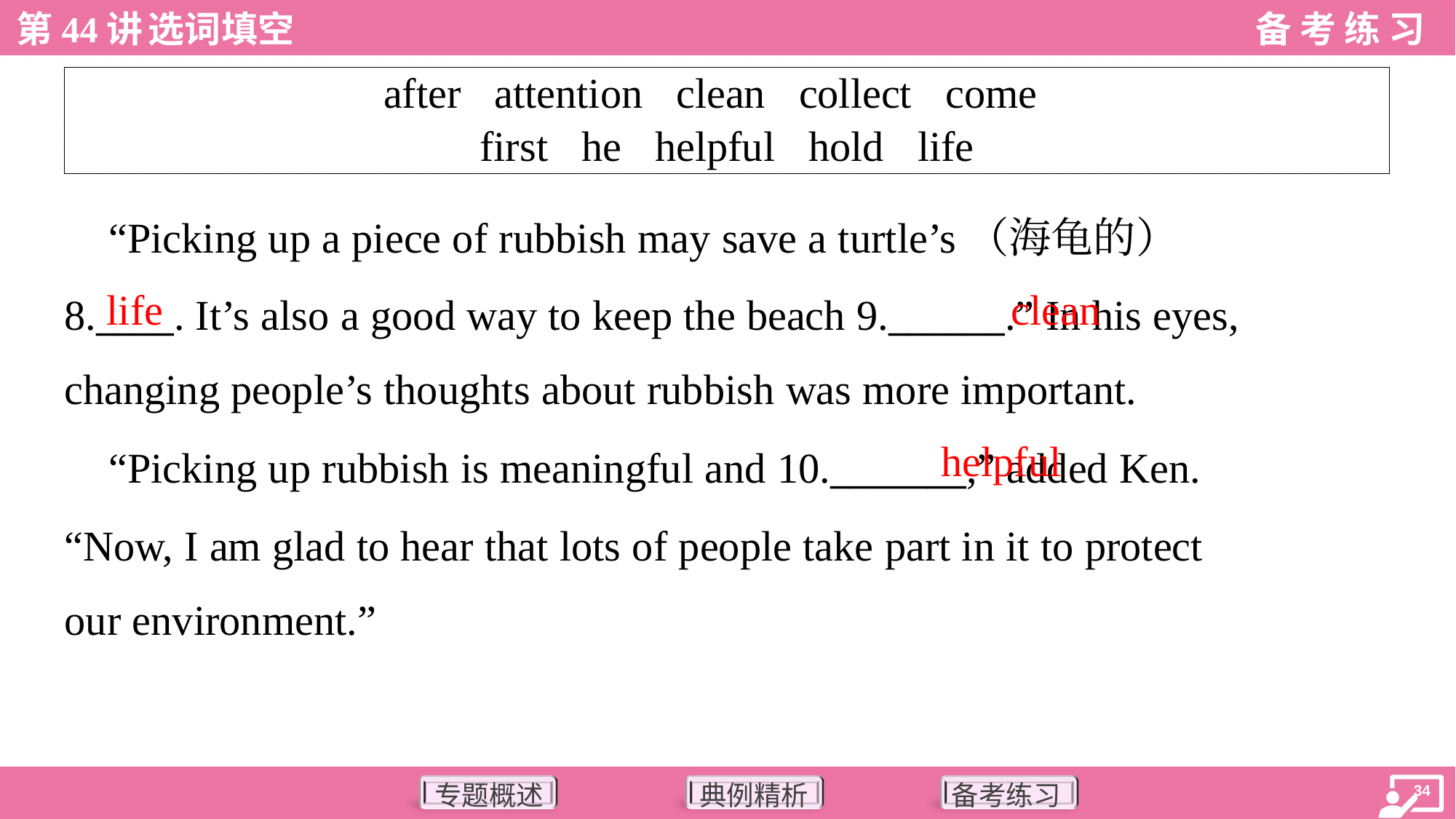

| after attention clean collect come first he helpful hold life |
| --- |
    “Picking up a piece of rubbish may save a turtle’s（海龟的）
8.____. It’s also a good way to keep the beach 9.______.” In his eyes,
changing people’s thoughts about rubbish was more important.
life
clean
helpful
    “Picking up rubbish is meaningful and 10._______,” added Ken.
“Now, I am glad to hear that lots of people take part in it to protect
our environment.”